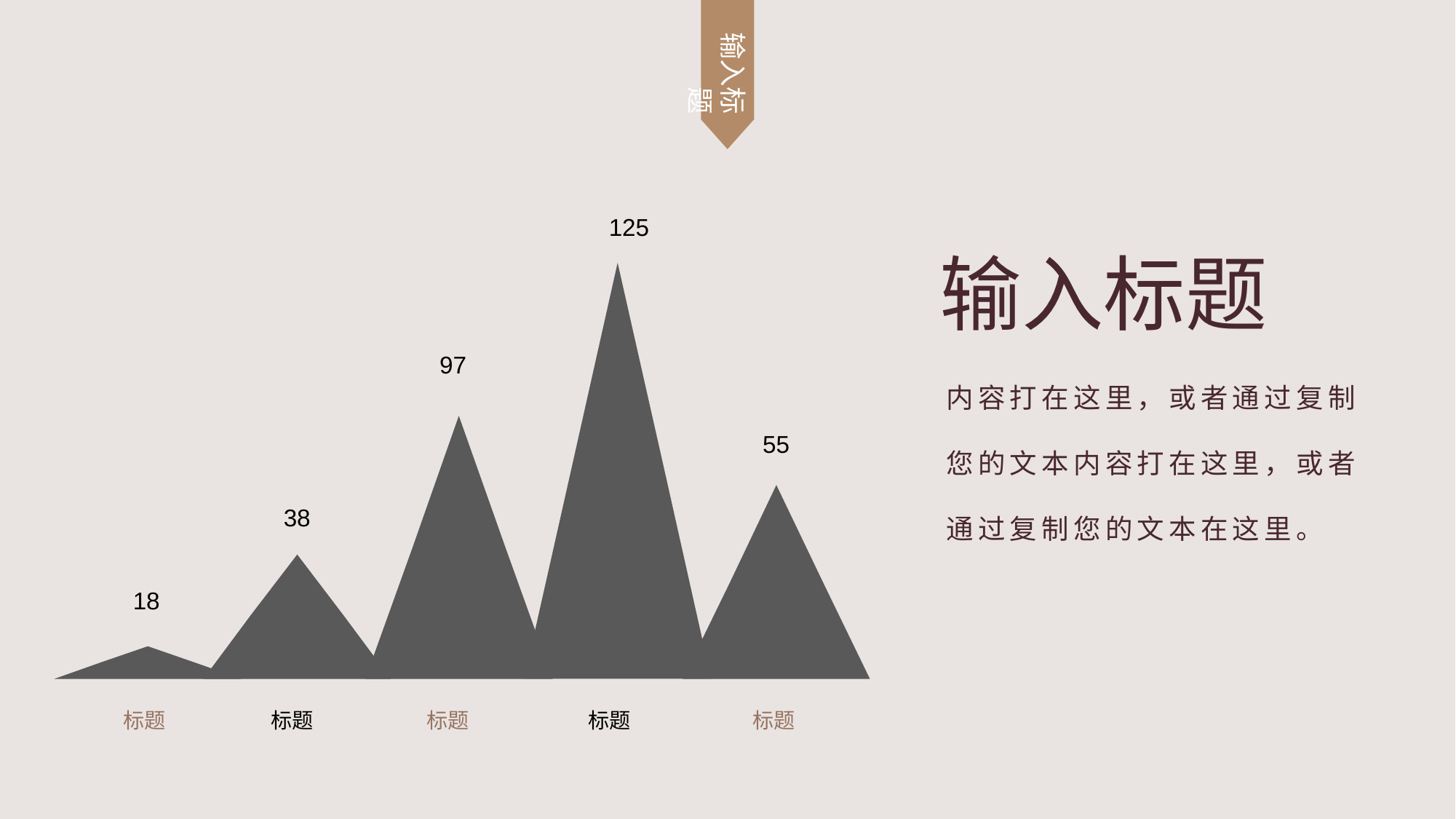

输入标题

125

97

55

38

18

标题
标题
标题
标题
标题
输入标题
内容打在这里，或者通过复制您的文本内容打在这里，或者通过复制您的文本在这里。